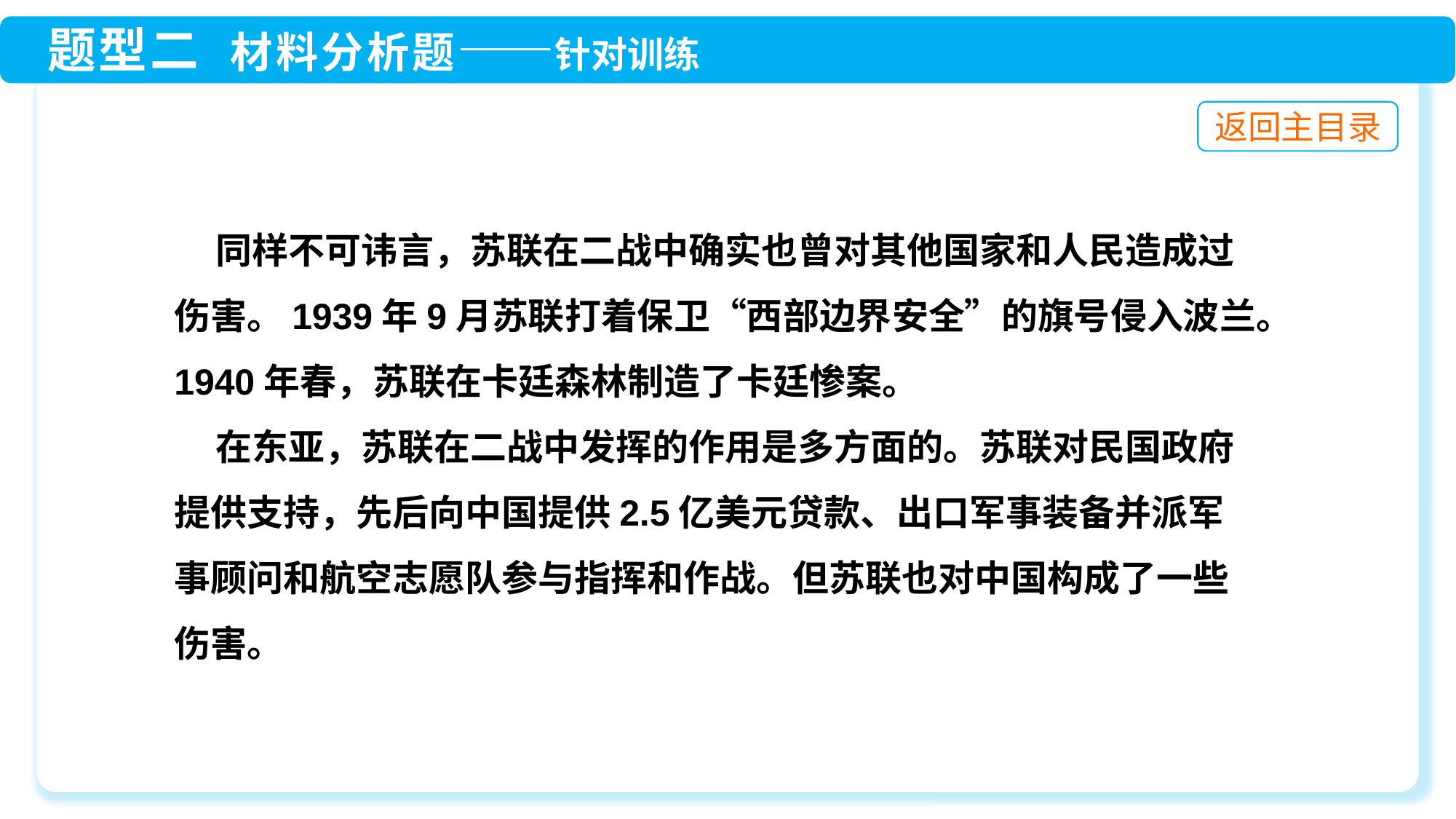

同样不可讳言，苏联在二战中确实也曾对其他国家和人民造成过伤害。1939年9月苏联打着保卫“西部边界安全”的旗号侵入波兰。1940年春，苏联在卡廷森林制造了卡廷惨案。
    在东亚，苏联在二战中发挥的作用是多方面的。苏联对民国政府提供支持，先后向中国提供2.5亿美元贷款、出口军事装备并派军事顾问和航空志愿队参与指挥和作战。但苏联也对中国构成了一些伤害。